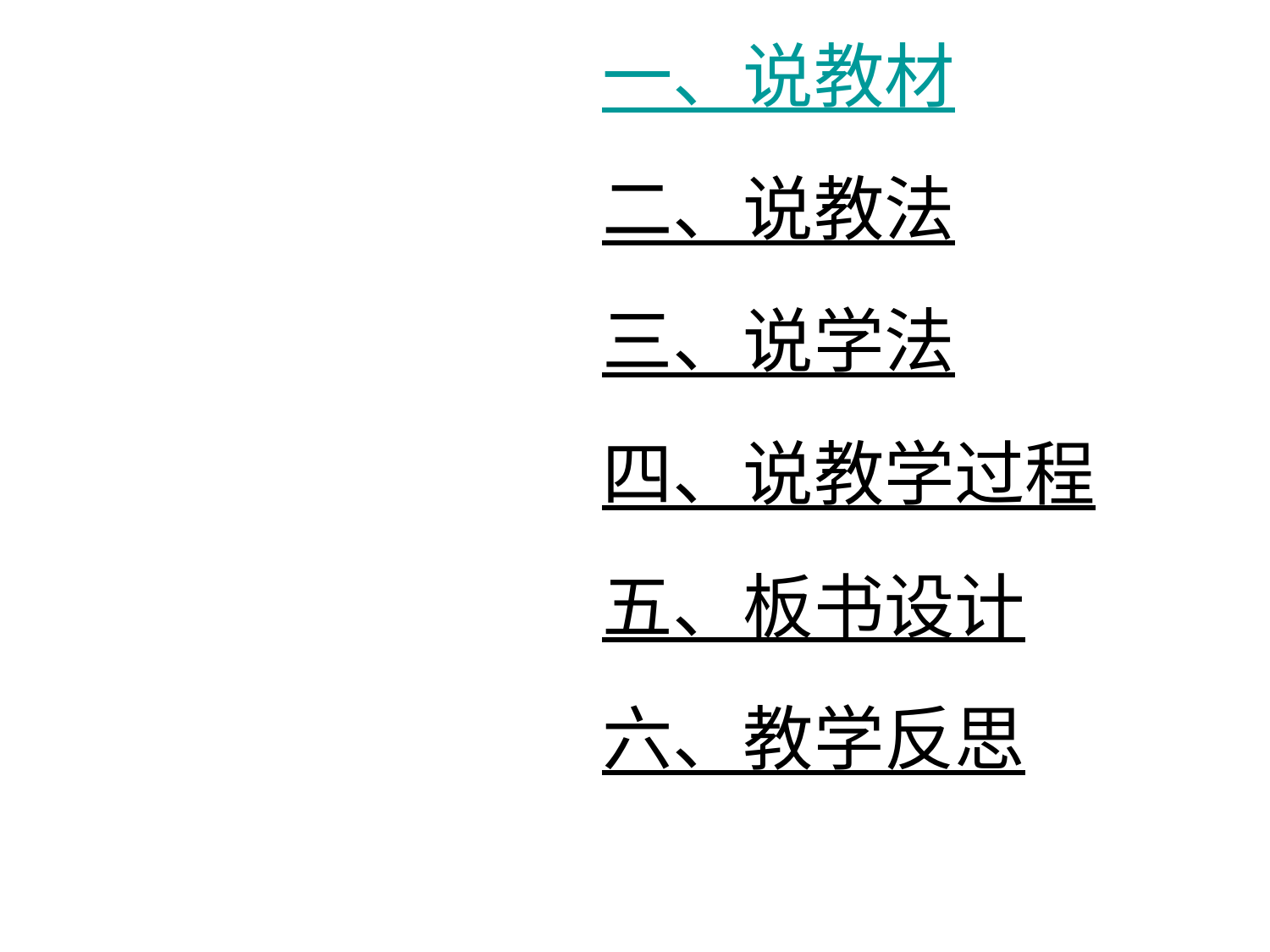

# 一、说教材 二、说教法 三、说学法 四、说教学过程 五、板书设计 六、教学反思